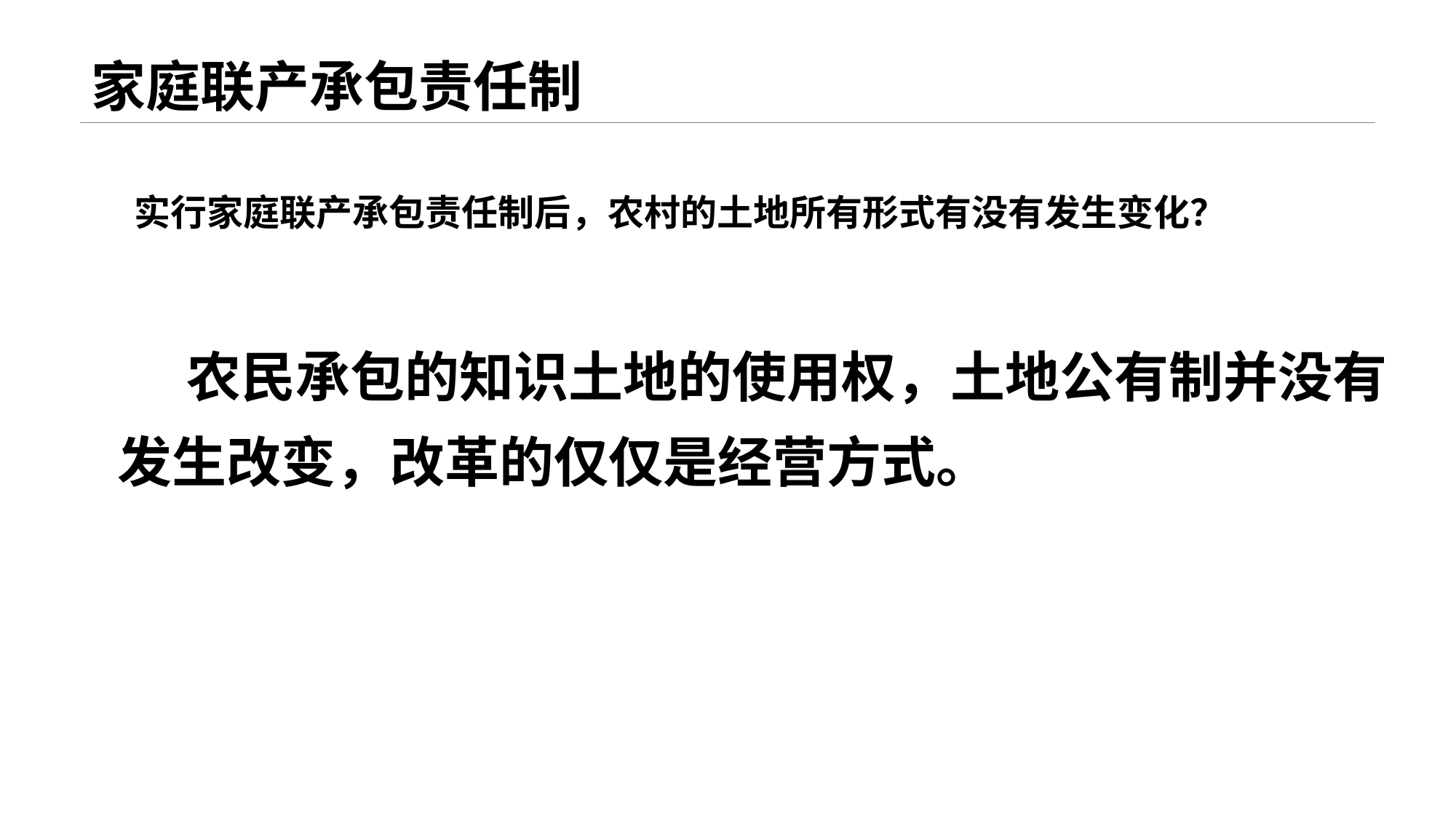

# 家庭联产承包责任制
 实行家庭联产承包责任制后，农村的土地所有形式有没有发生变化？

      农民承包的知识土地的使用权，土地公有制并没有发生改变，改革的仅仅是经营方式。